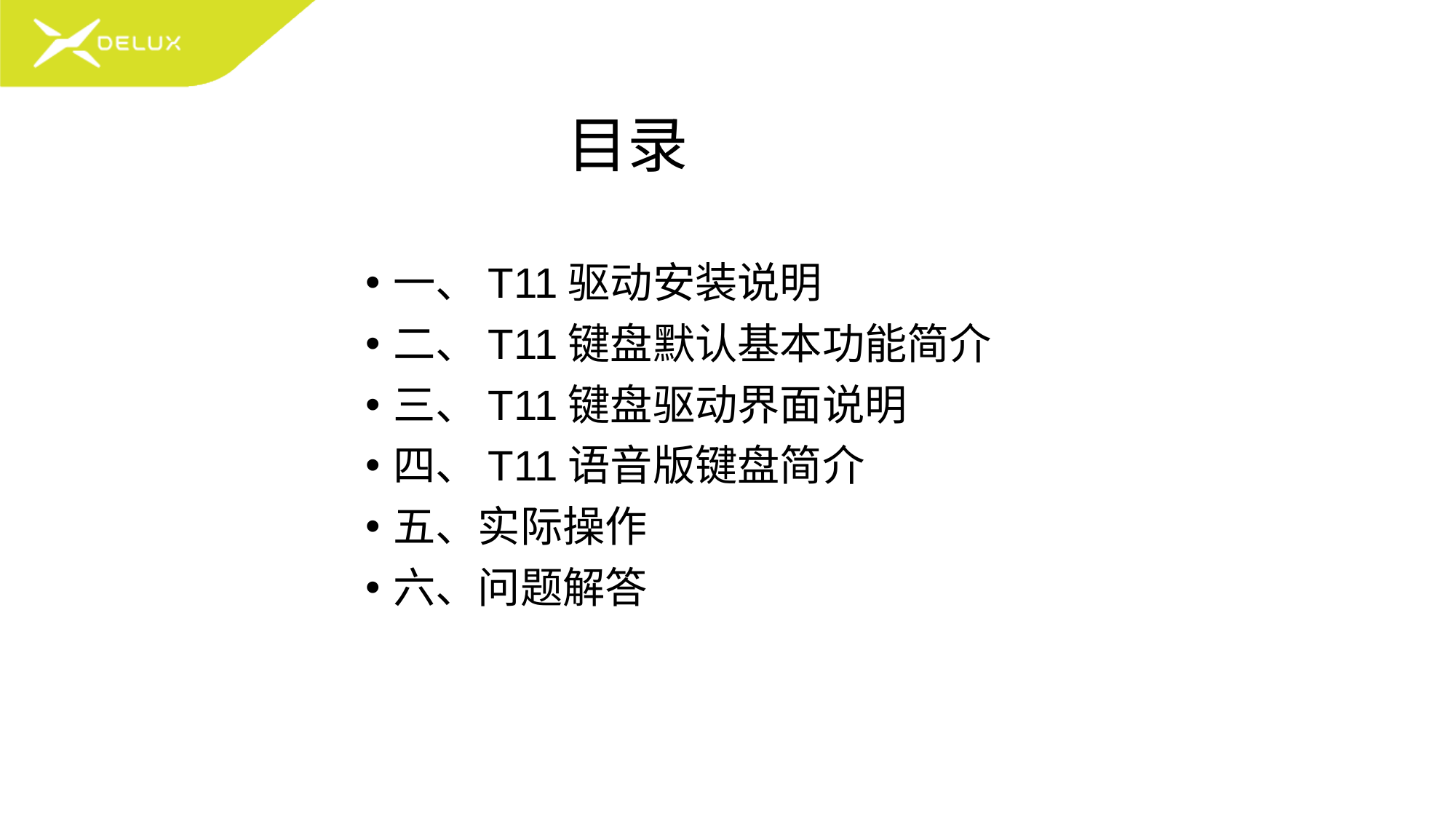

# 目录
一、T11驱动安装说明
二、T11键盘默认基本功能简介
三、T11键盘驱动界面说明
四、T11语音版键盘简介
五、实际操作
六、问题解答